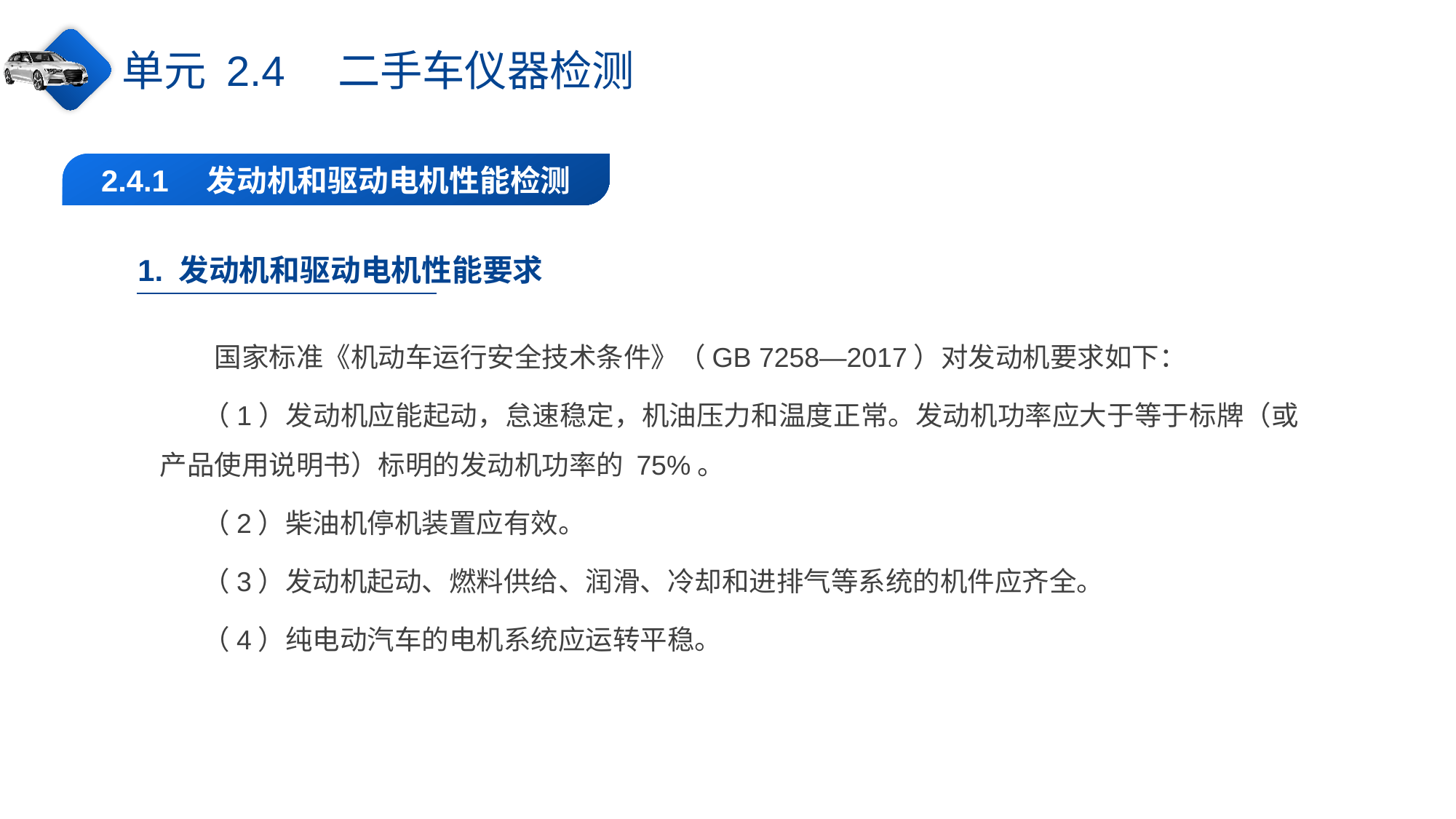

单元 2.4　二手车仪器检测
2.4.1　发动机和驱动电机性能检测
1. 发动机和驱动电机性能要求
国家标准《机动车运行安全技术条件》（GB 7258—2017）对发动机要求如下：
（1）发动机应能起动，怠速稳定，机油压力和温度正常。发动机功率应大于等于标牌（或产品使用说明书）标明的发动机功率的 75%。
（2）柴油机停机装置应有效。
（3）发动机起动、燃料供给、润滑、冷却和进排气等系统的机件应齐全。
（4）纯电动汽车的电机系统应运转平稳。